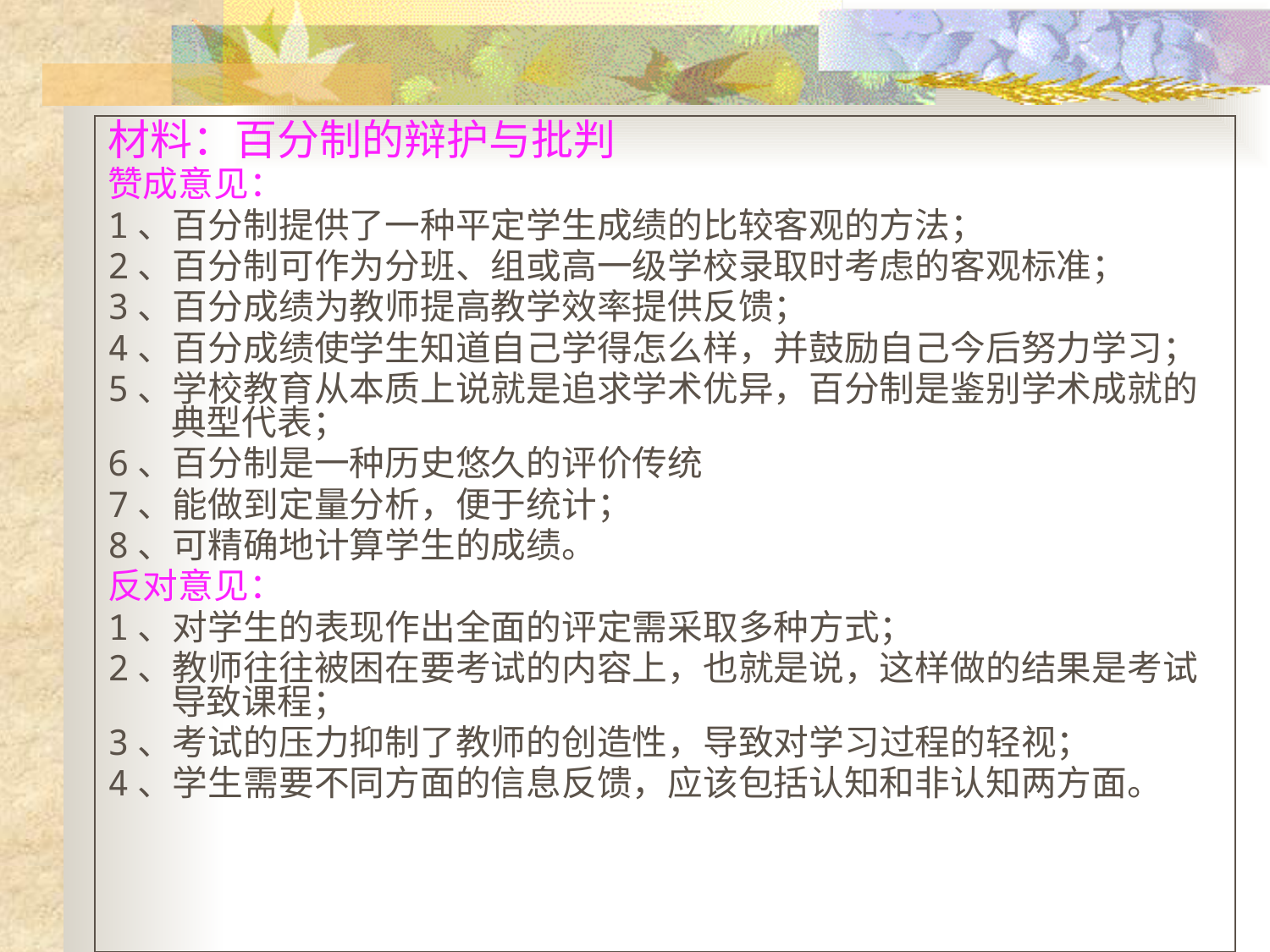

材料：百分制的辩护与批判
赞成意见：
1、百分制提供了一种平定学生成绩的比较客观的方法；
2、百分制可作为分班、组或高一级学校录取时考虑的客观标准；
3、百分成绩为教师提高教学效率提供反馈；
4、百分成绩使学生知道自己学得怎么样，并鼓励自己今后努力学习；
5、学校教育从本质上说就是追求学术优异，百分制是鉴别学术成就的典型代表；
6、百分制是一种历史悠久的评价传统
7、能做到定量分析，便于统计；
8、可精确地计算学生的成绩。
反对意见：
1、对学生的表现作出全面的评定需采取多种方式；
2、教师往往被困在要考试的内容上，也就是说，这样做的结果是考试导致课程；
3、考试的压力抑制了教师的创造性，导致对学习过程的轻视；
4、学生需要不同方面的信息反馈，应该包括认知和非认知两方面。

#